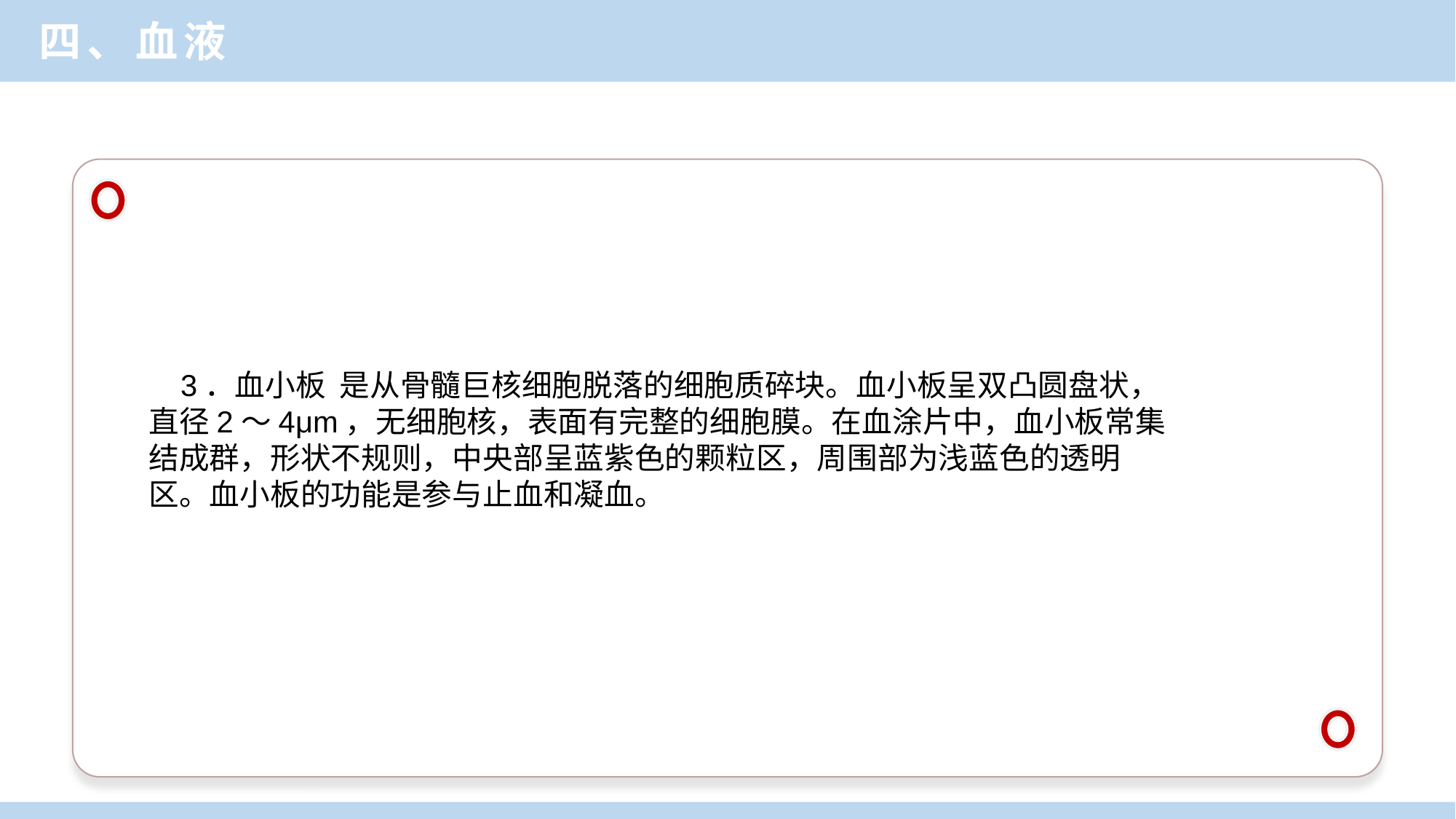

四、血液

3．血小板  是从骨髓巨核细胞脱落的细胞质碎块。血小板呈双凸圆盘状，直径2～4μm，无细胞核，表面有完整的细胞膜。在血涂片中，血小板常集结成群，形状不规则，中央部呈蓝紫色的颗粒区，周围部为浅蓝色的透明区。血小板的功能是参与止血和凝血。